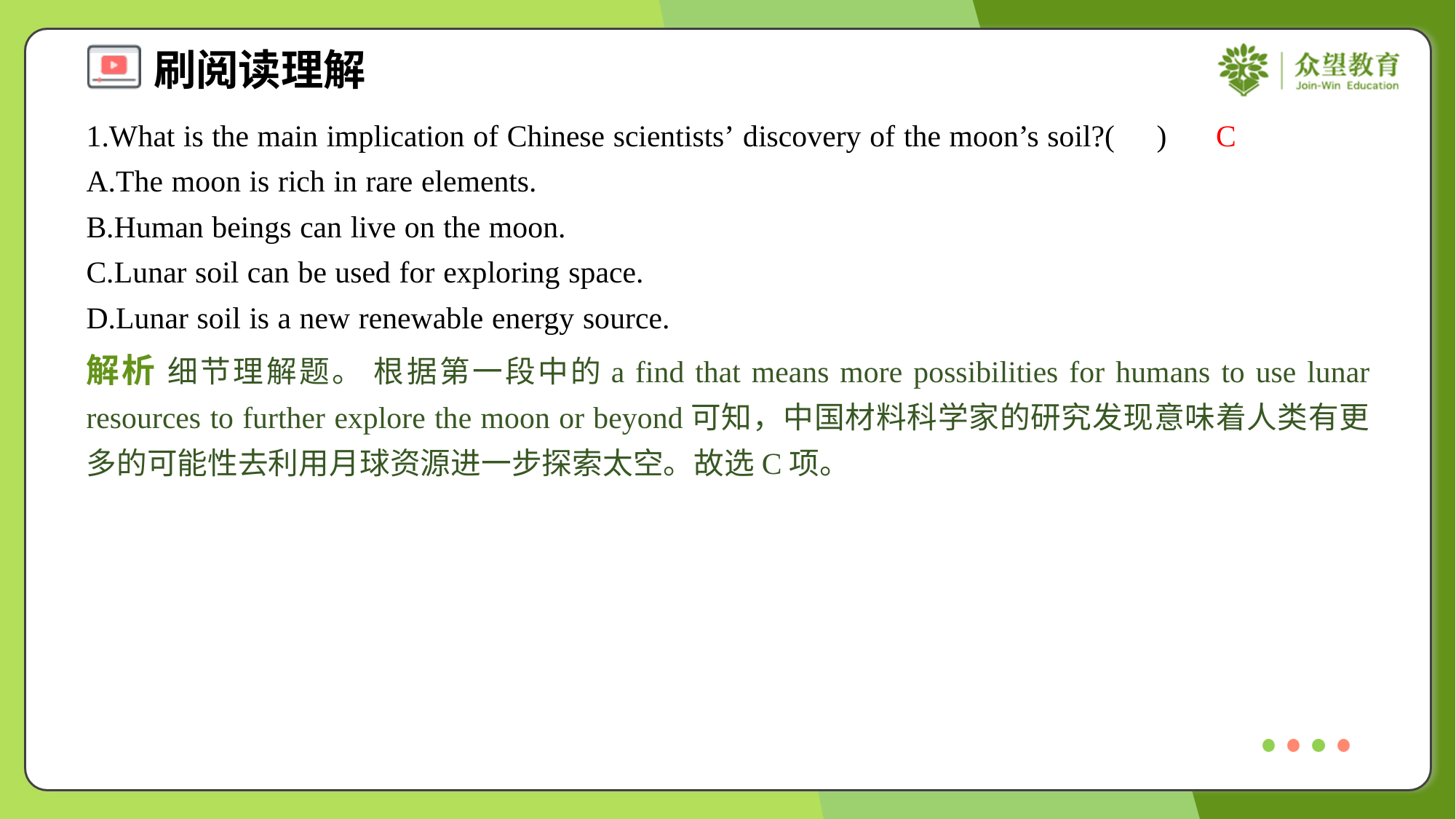

1.What is the main implication of Chinese scientists’ discovery of the moon’s soil?(     )
C
A.The moon is rich in rare elements.
B.Human beings can live on the moon.
C.Lunar soil can be used for exploring space.
D.Lunar soil is a new renewable energy source.
解析 细节理解题。 根据第一段中的a find that means more possibilities for humans to use lunar resources to further explore the moon or beyond可知，中国材料科学家的研究发现意味着人类有更多的可能性去利用月球资源进一步探索太空。故选C项。